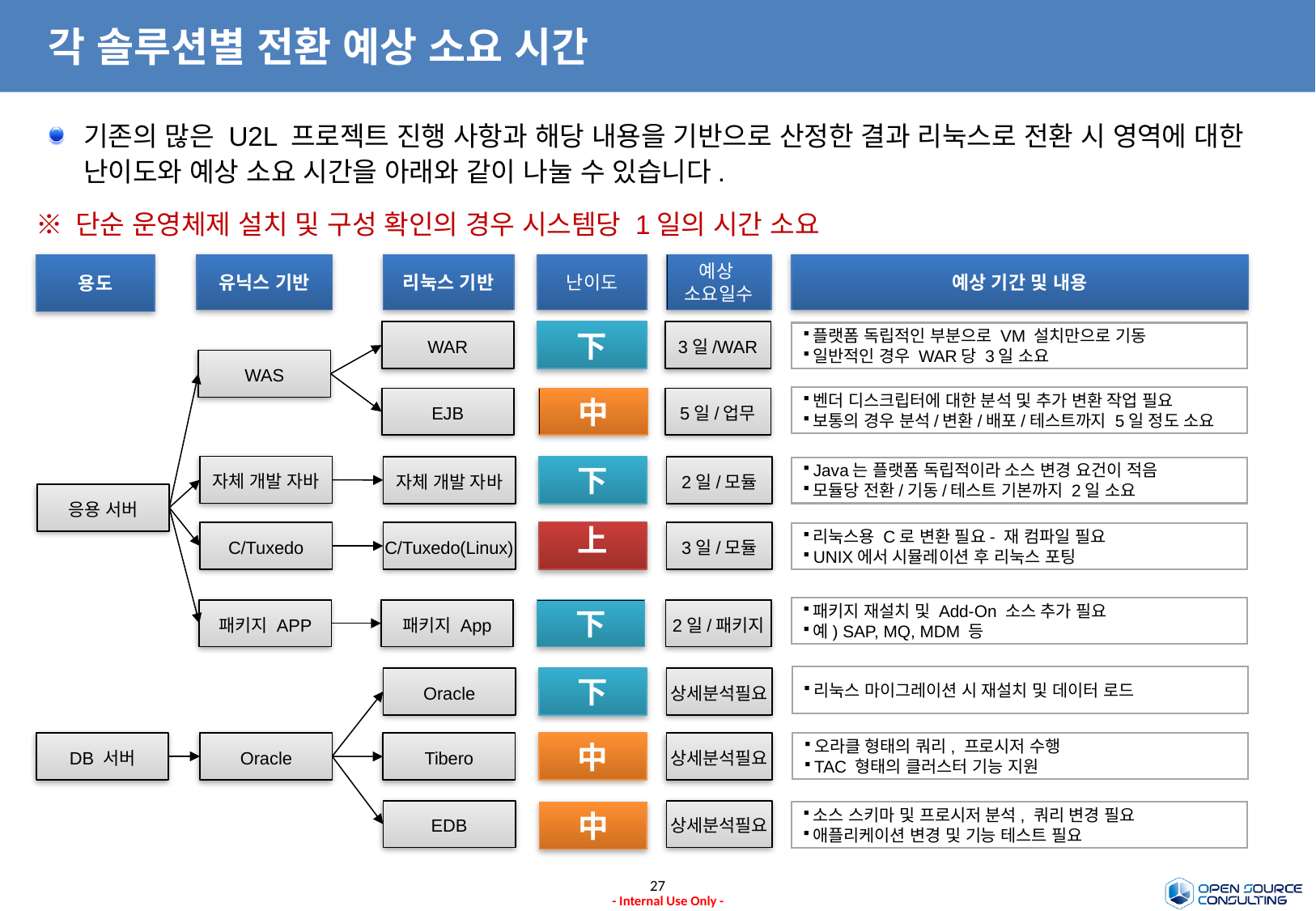

# 각 솔루션별 전환 예상 소요 시간
기존의 많은 U2L 프로젝트 진행 사항과 해당 내용을 기반으로 산정한 결과 리눅스로 전환 시 영역에 대한 난이도와 예상 소요 시간을 아래와 같이 나눌 수 있습니다.
※ 단순 운영체제 설치 및 구성 확인의 경우 시스템당 1일의 시간 소요
유닉스 기반
리눅스 기반
난이도
예상
소요일수
용도

예상 기간 및 내용

WAR
下
3일/WAR
플랫폼 독립적인 부분으로 VM 설치만으로 기동
일반적인 경우 WAR당 3일 소요
WAS
벤더 디스크립터에 대한 분석 및 추가 변환 작업 필요
보통의 경우 분석/변환/배포/테스트까지 5일 정도 소요
中
EJB
5일/업무
자체 개발 자바
자체 개발 자바
下
2일/모듈
Java는 플랫폼 독립적이라 소스 변경 요건이 적음
모듈당 전환/기동/테스트 기본까지 2일 소요
응용 서버
C/Tuxedo
C/Tuxedo(Linux)
上
3일/모듈
리눅스용 C로 변환 필요- 재 컴파일 필요
UNIX에서 시뮬레이션 후 리눅스 포팅
패키지 재설치 및 Add-On 소스 추가 필요
예) SAP, MQ, MDM 등
패키지 APP
패키지 App
下
2일/패키지
리눅스 마이그레이션 시 재설치 및 데이터 로드
Oracle
下
상세분석필요
DB 서버
Oracle
오라클 형태의 쿼리, 프로시저 수행
TAC 형태의 클러스터 기능 지원
Tibero
中
상세분석필요
EDB
상세분석필요
소스 스키마 및 프로시저 분석, 쿼리 변경 필요
애플리케이션 변경 및 기능 테스트 필요
中